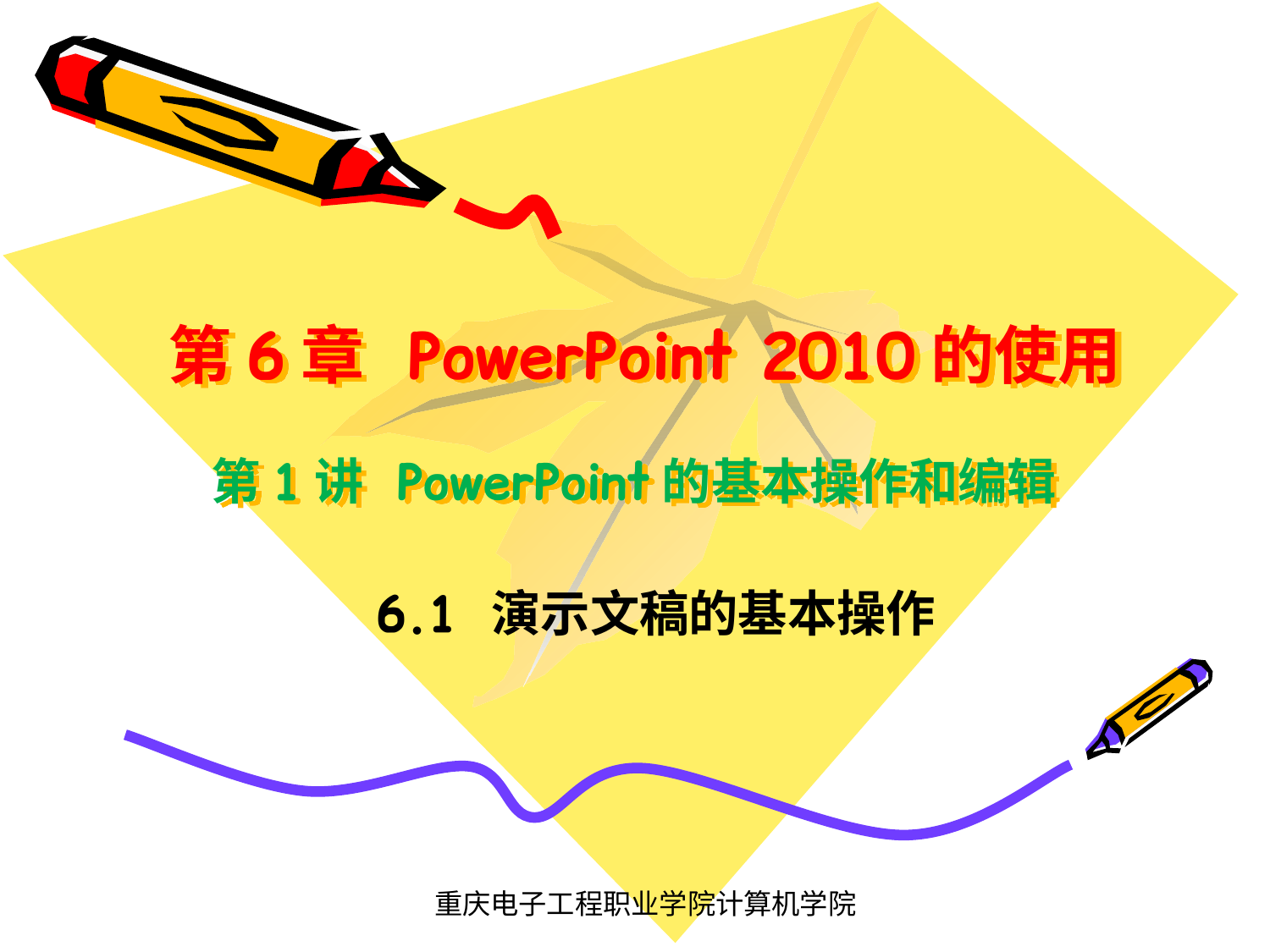

# 第6章  PowerPoint 2010的使用 第1讲  PowerPoint的基本操作和编辑
6.1 演示文稿的基本操作